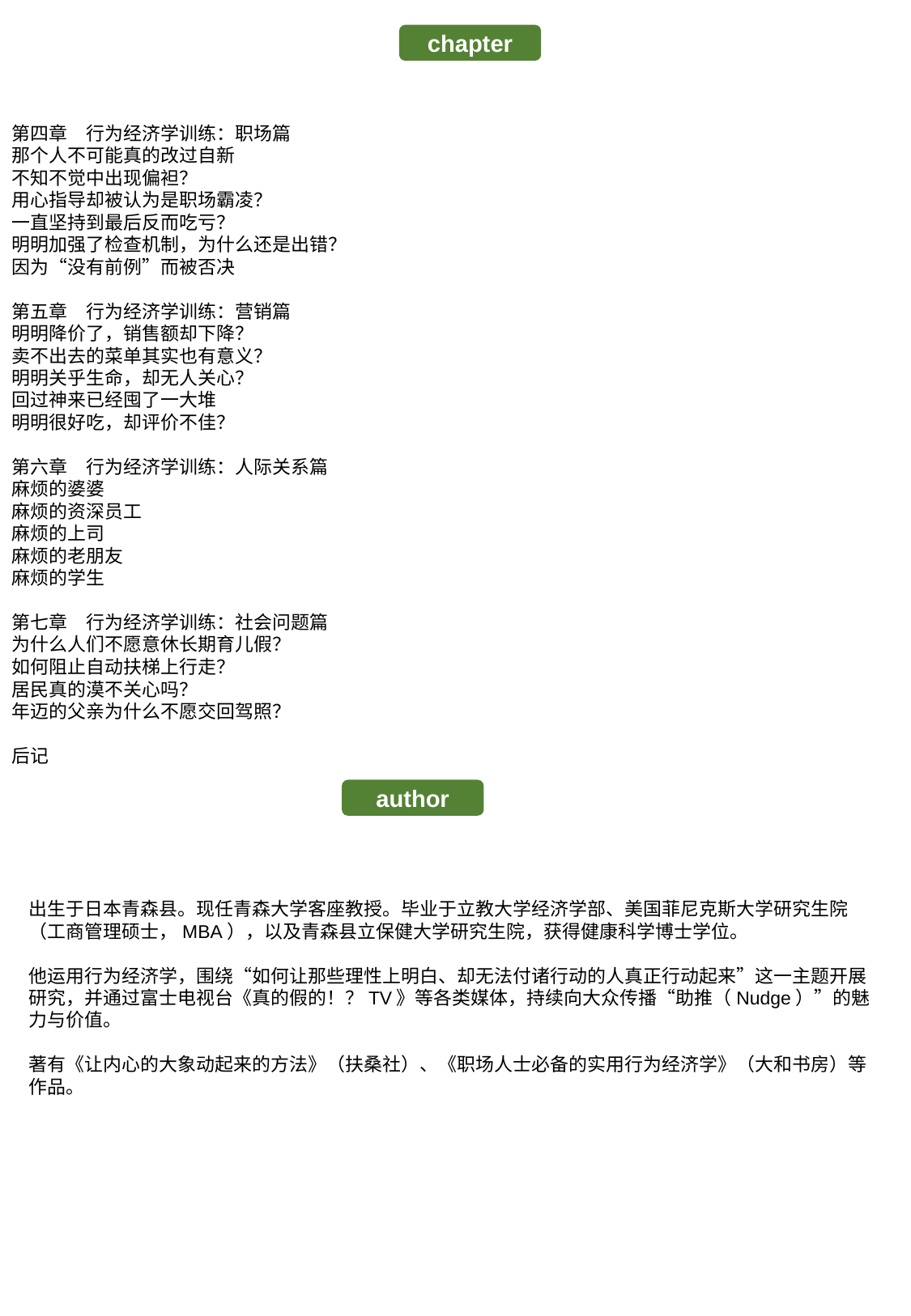

chapter
第四章　行为经济学训练：职场篇
那个人不可能真的改过自新
不知不觉中出现偏袒？
用心指导却被认为是职场霸凌？
一直坚持到最后反而吃亏？
明明加强了检查机制，为什么还是出错？
因为“没有前例”而被否决

第五章　行为经济学训练：营销篇
明明降价了，销售额却下降？
卖不出去的菜单其实也有意义？
明明关乎生命，却无人关心？
回过神来已经囤了一大堆
明明很好吃，却评价不佳？

第六章　行为经济学训练：人际关系篇
麻烦的婆婆
麻烦的资深员工
麻烦的上司
麻烦的老朋友
麻烦的学生

第七章　行为经济学训练：社会问题篇
为什么人们不愿意休长期育儿假？
如何阻止自动扶梯上行走？
居民真的漠不关心吗？
年迈的父亲为什么不愿交回驾照？

后记
author
出生于日本青森县。现任青森大学客座教授。毕业于立教大学经济学部、美国菲尼克斯大学研究生院（工商管理硕士，MBA），以及青森县立保健大学研究生院，获得健康科学博士学位。

他运用行为经济学，围绕“如何让那些理性上明白、却无法付诸行动的人真正行动起来”这一主题开展研究，并通过富士电视台《真的假的！？TV》等各类媒体，持续向大众传播“助推（Nudge）”的魅力与价值。

著有《让内心的大象动起来的方法》（扶桑社）、《职场人士必备的实用行为经济学》（大和书房）等作品。